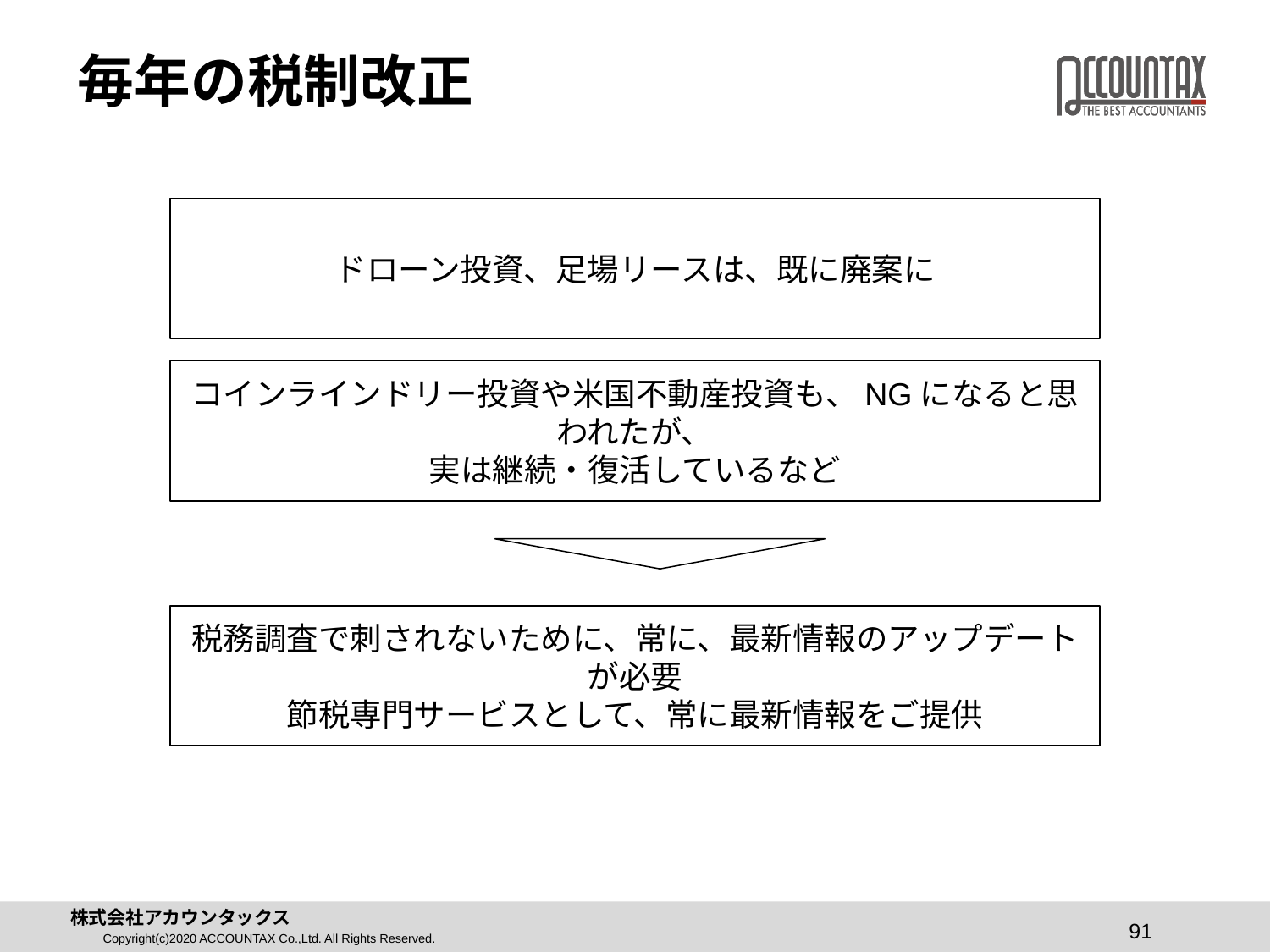

# 毎年の税制改正
ドローン投資、足場リースは、既に廃案に
コインラインドリー投資や米国不動産投資も、NGになると思われたが、
実は継続・復活しているなど

税務調査で刺されないために、常に、最新情報のアップデートが必要
節税専門サービスとして、常に最新情報をご提供
91